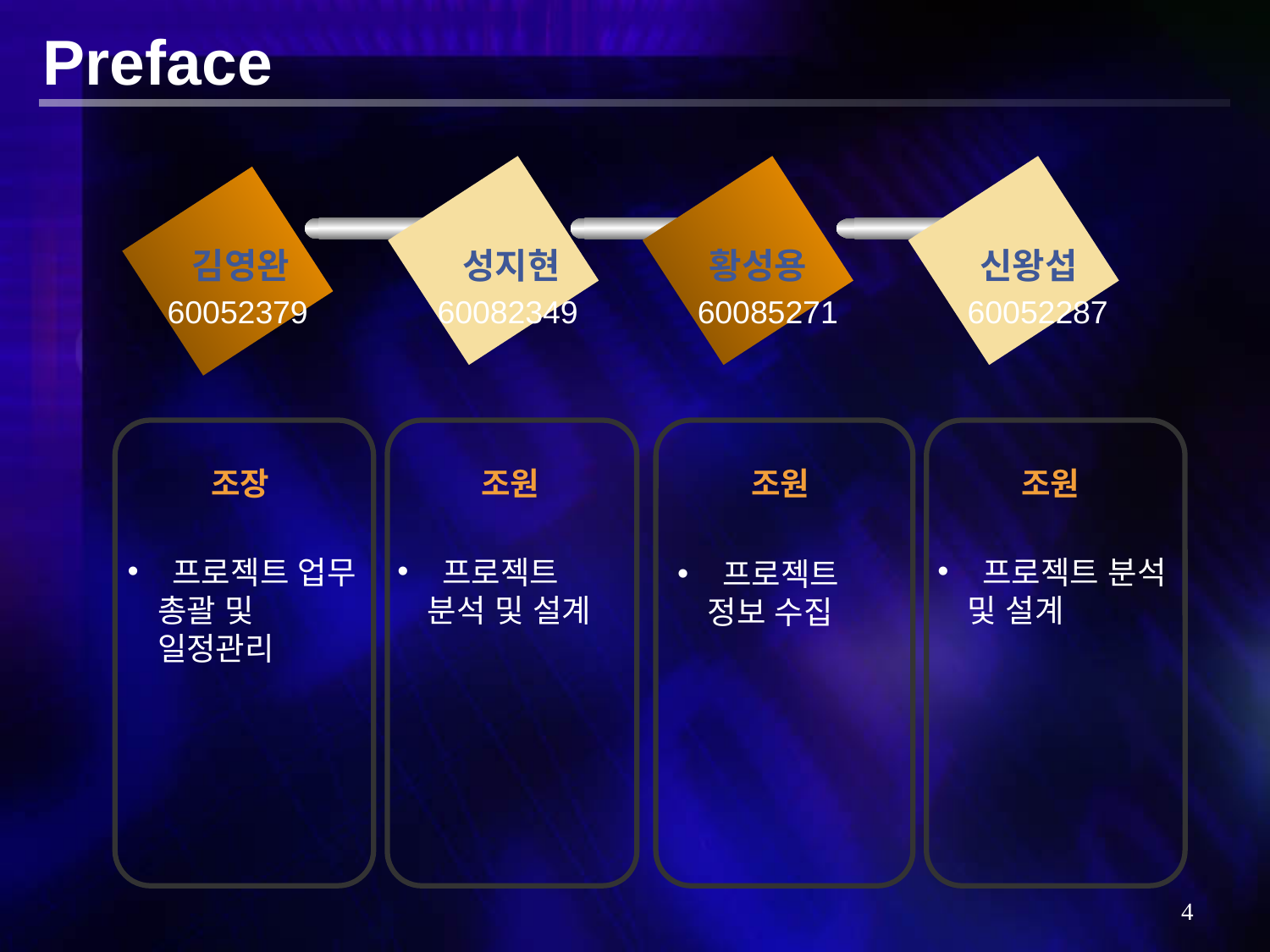

Preface

김영완
성지현
황성용
신왕섭

조장
조원
조원
조원
60052379
60082349
60085271
60052287
 프로젝트 업무 총괄 및 일정관리
 프로젝트 분석 및 설계
 프로젝트 분석 및 설계
 프로젝트 정보 수집
4